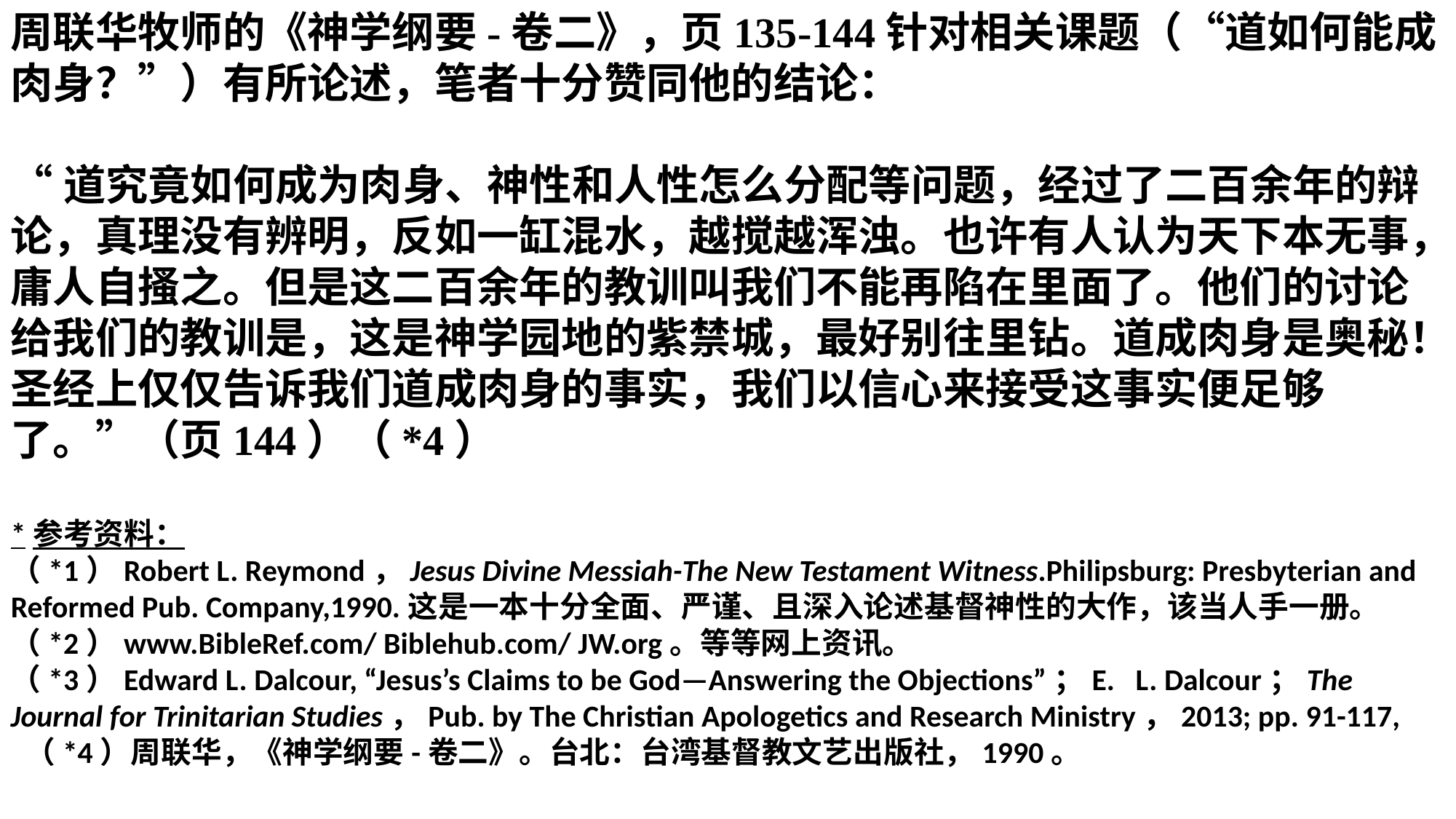

周联华牧师的《神学纲要-卷二》，页135-144针对相关课题（“道如何能成肉身？”）有所论述，笔者十分赞同他的结论：

“道究竟如何成为肉身、神性和人性怎么分配等问题，经过了二百余年的辩论，真理没有辨明，反如一缸混水，越搅越浑浊。也许有人认为天下本无事，庸人自搔之。但是这二百余年的教训叫我们不能再陷在里面了。他们的讨论给我们的教训是，这是神学园地的紫禁城，最好别往里钻。道成肉身是奥秘！圣经上仅仅告诉我们道成肉身的事实，我们以信心来接受这事实便足够了。”（页144）（*4）

*参考资料：
（*1）Robert L. Reymond，Jesus Divine Messiah-The New Testament Witness.Philipsburg: Presbyterian and Reformed Pub. Company,1990.这是一本十分全面、严谨、且深入论述基督神性的大作，该当人手一册。
（*2）www.BibleRef.com/ Biblehub.com/ JW.org。等等网上资讯。
（*3）Edward L. Dalcour, “Jesus’s Claims to be God—Answering the Objections”；E.   L. Dalcour；The Journal for Trinitarian Studies，Pub. by The Christian Apologetics and Research Ministry，2013; pp. 91-117,
 （*4）周联华，《神学纲要-卷二》。台北：台湾基督教文艺出版社，1990。